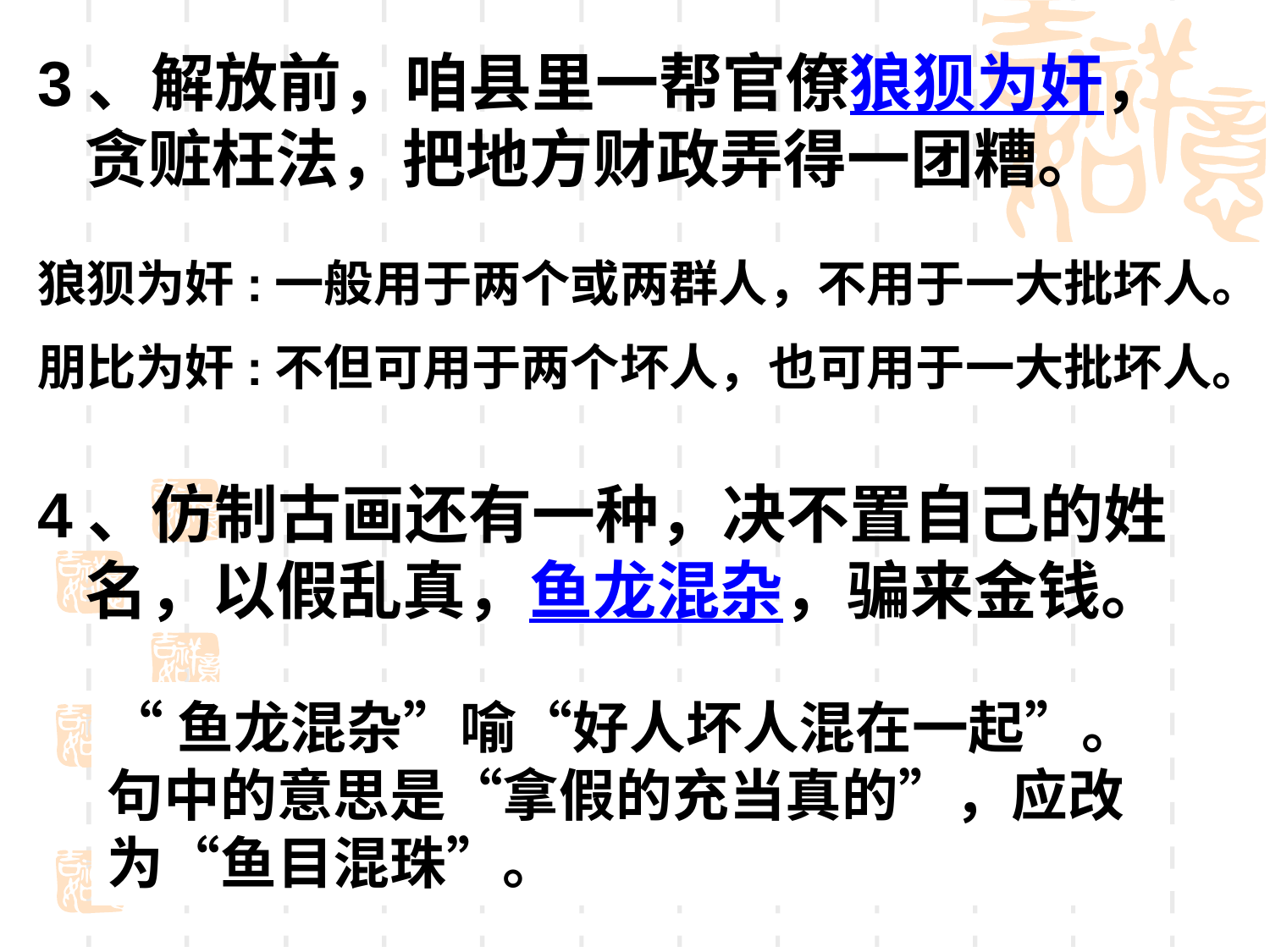

3、解放前，咱县里一帮官僚狼狈为奸，贪赃枉法，把地方财政弄得一团糟。

4、仿制古画还有一种，决不置自己的姓名，以假乱真，鱼龙混杂，骗来金钱。

狼狈为奸:一般用于两个或两群人，不用于一大批坏人。
朋比为奸:不但可用于两个坏人，也可用于一大批坏人。
“鱼龙混杂”喻“好人坏人混在一起”。句中的意思是“拿假的充当真的”，应改为“鱼目混珠”。